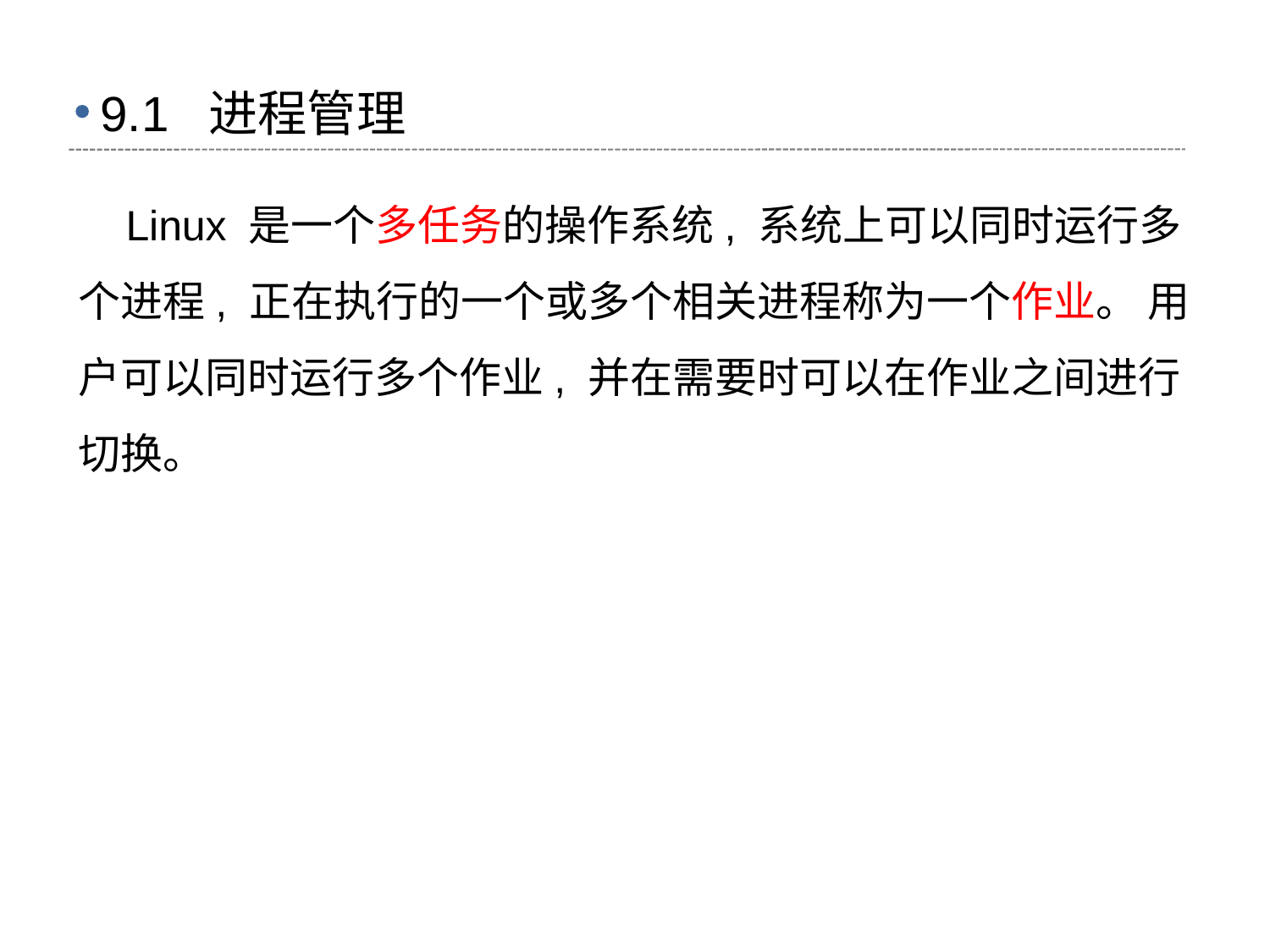

# 9.1  进程管理
    Linux 是一个多任务的操作系统, 系统上可以同时运行多个进程, 正在执行的一个或多个相关进程称为一个作业。 用户可以同时运行多个作业, 并在需要时可以在作业之间进行切换。